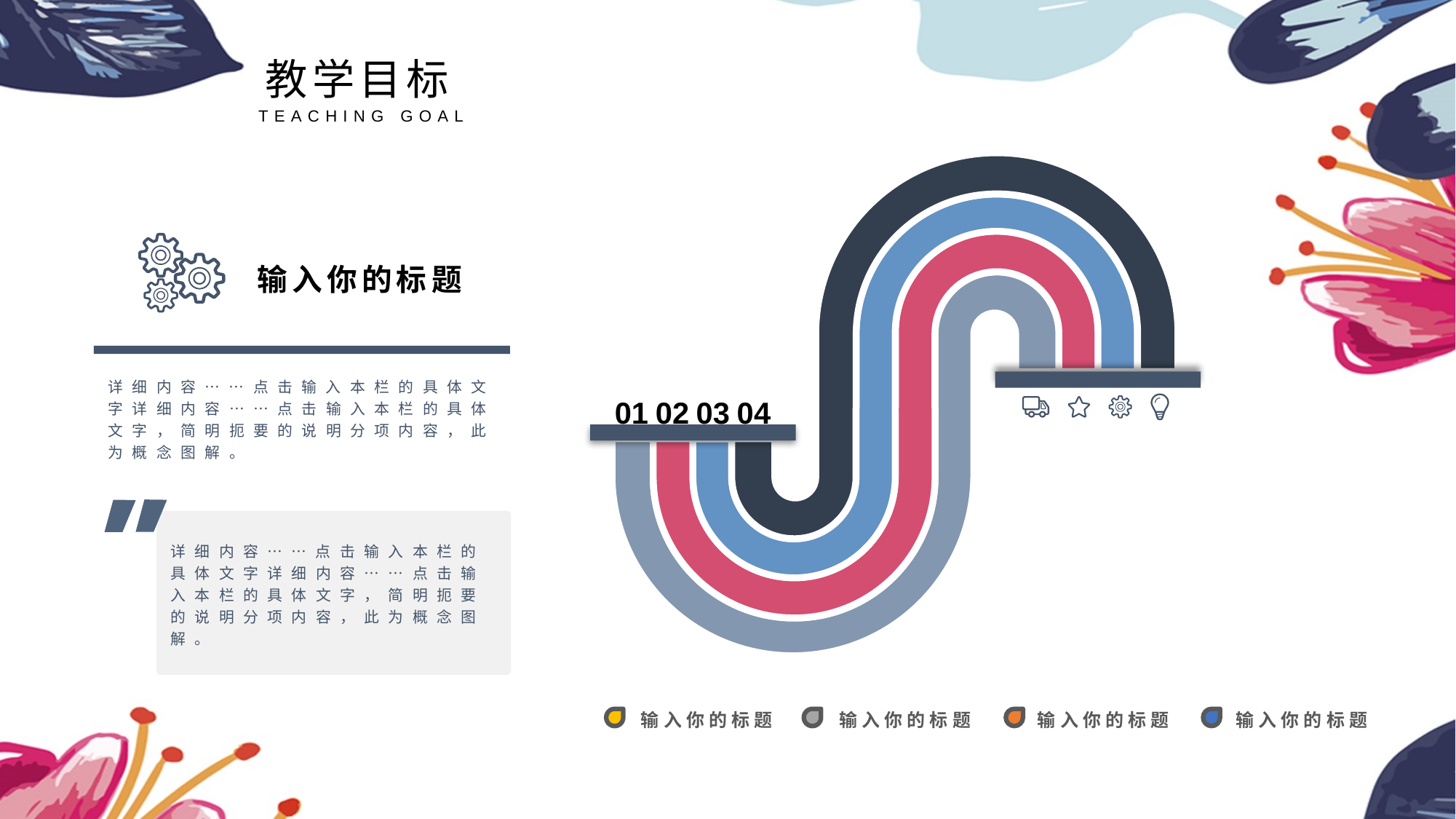

教学目标
TEACHING GOAL

输入你的标题

详细内容……点击输入本栏的具体文字详细内容……点击输入本栏的具体文字，简明扼要的说明分项内容，此为概念图解。

01
02
03
04

详细内容……点击输入本栏的具体文字详细内容……点击输入本栏的具体文字，简明扼要的说明分项内容，此为概念图解。
输入你的标题
输入你的标题
输入你的标题
输入你的标题